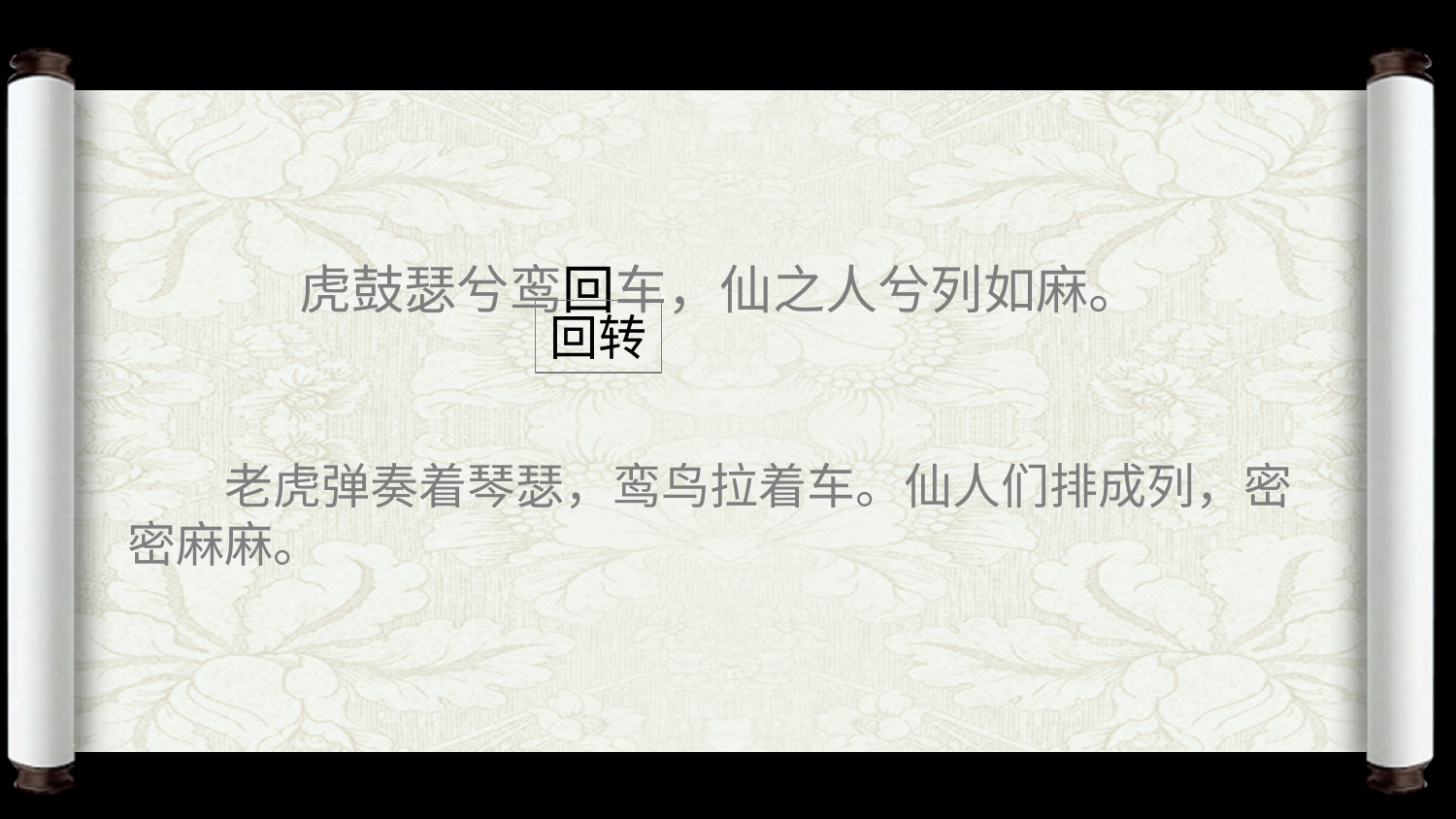

虎鼓瑟兮鸾回车，仙之人兮列如麻。
回转
老虎弹奏着琴瑟，鸾鸟拉着车。仙人们排成列，密密麻麻。